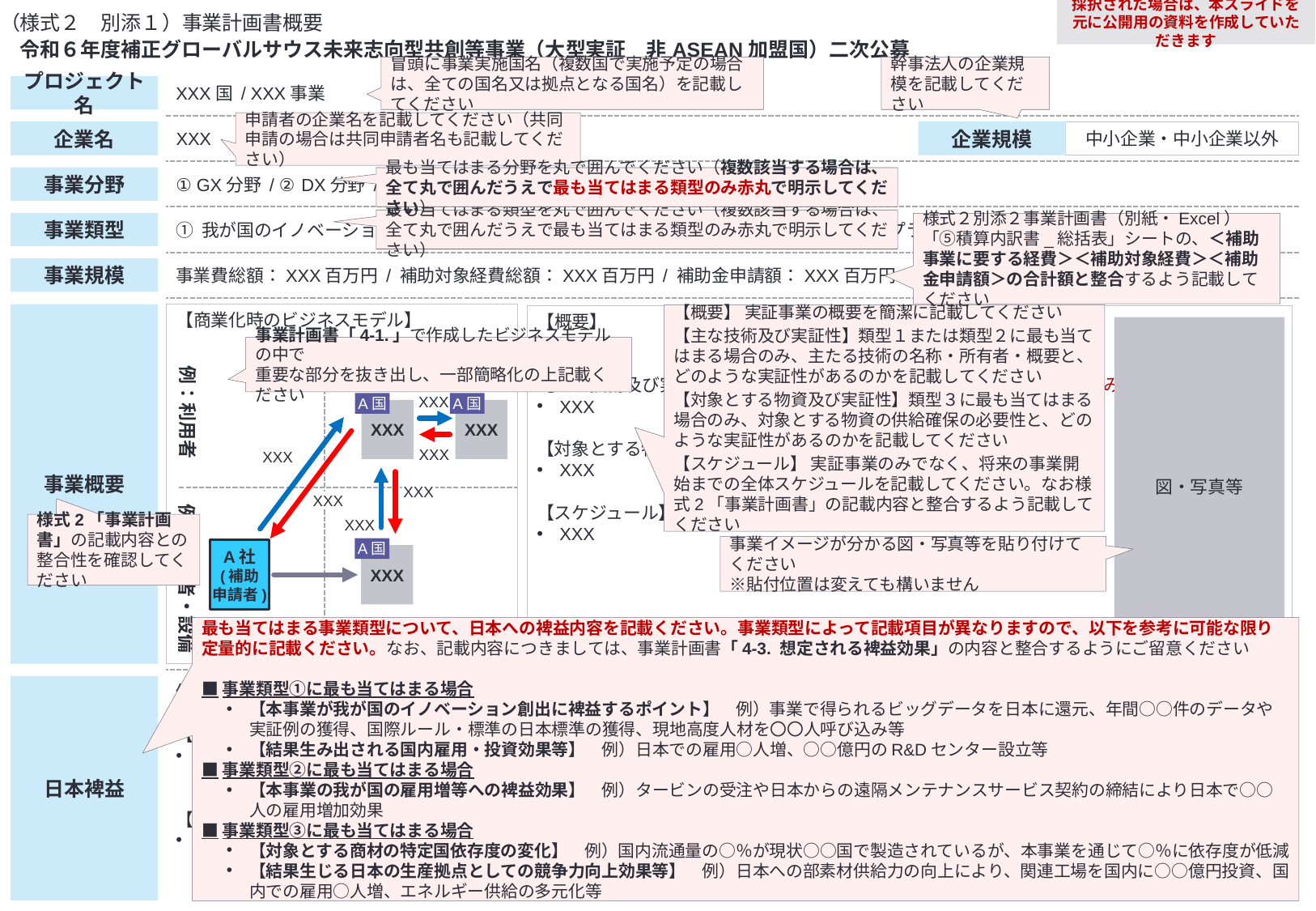

採択された場合は、本スライドを元に公開用の資料を作成していただきます
（様式２　別添１）事業計画書概要
　令和６年度補正グローバルサウス未来志向型共創等事業（大型実証　非ASEAN加盟国）二次公募

冒頭に事業実施国名（複数国で実施予定の場合は、全ての国名又は拠点となる国名）を記載してください
幹事法人の企業規模を記載してください
プロジェクト名
XXX国 / XXX事業
申請者の企業名を記載してください（共同申請の場合は共同申請者名も記載してください）
企業名
XXX
企業規模
中小企業・中小企業以外
事業分野
① GX分野 / ② DX分野 / ③経済安保分野
最も当てはまる分野を丸で囲んでください（複数該当する場合は、全て丸で囲んだうえで最も当てはまる類型のみ赤丸で明示してください）
最も当てはまる類型を丸で囲んでください（複数該当する場合は、全て丸で囲んだうえで最も当てはまる類型のみ赤丸で明示してください）
事業類型
① 我が国のイノベーション創出につながる共創型 / ② 日本の高度技術海外展開型 / ③ サプライチェーン強靱化型
様式２別添２事業計画書（別紙・Excel）「⑤積算内訳書_総括表」シートの、＜補助事業に要する経費＞＜補助対象経費＞＜補助金申請額＞の合計額と整合するよう記載してください
事業規模
事業費総額：XXX百万円 / 補助対象経費総額：XXX百万円 / 補助金申請額：XXX百万円
【商業化時のビジネスモデル】
事業概要
【概要】 実証事業の概要を簡潔に記載してください
【主な技術及び実証性】類型１または類型２に最も当てはまる場合のみ、主たる技術の名称・所有者・概要と、どのような実証性があるのかを記載してください
【対象とする物資及び実証性】類型３に最も当てはまる場合のみ、対象とする物資の供給確保の必要性と、どのような実証性があるのかを記載してください
【スケジュール】 実証事業のみでなく、将来の事業開始までの全体スケジュールを記載してください。なお様式2「事業計画書」の記載内容と整合するよう記載してください
【概要】
XXX

【主な技術及び実証性】 ※類型１または類型２に最も当てはまる場合のみ記載
XXX

【対象とする物資及び実証性】 ※類型３に最も当てはまる場合のみ記載
XXX

【スケジュール】
XXX
図・写真等
事業計画書「4-1.」で作成したビジネスモデルの中で
重要な部分を抜き出し、一部簡略化の上記載ください
例：利用者
XXX
XXX
XXX
XXX
XXX
XXX
XXX
例：提供者・設備
XXX
A社
(補助
申請者)
XXX
A国
A国
様式2「事業計画書」の記載内容との整合性を確認してください
事業イメージが分かる図・写真等を貼り付けてください
※貼付位置は変えても構いません
A国
最も当てはまる事業類型について、日本への裨益内容を記載ください。事業類型によって記載項目が異なりますので、以下を参考に可能な限り定量的に記載ください。なお、記載内容につきましては、事業計画書「4-3. 想定される裨益効果」の内容と整合するようにご留意ください
■事業類型①に最も当てはまる場合
【本事業が我が国のイノベーション創出に裨益するポイント】　例）事業で得られるビッグデータを日本に還元、年間○○件のデータや実証例の獲得、国際ルール・標準の日本標準の獲得、現地高度人材を〇〇人呼び込み等
【結果生み出される国内雇用・投資効果等】　例）日本での雇用○人増、○○億円のR&Dセンター設立等
■事業類型②に最も当てはまる場合
【本事業の我が国の雇用増等への裨益効果】　例）タービンの受注や日本からの遠隔メンテナンスサービス契約の締結により日本で○○人の雇用増加効果
■事業類型③に最も当てはまる場合
【対象とする商材の特定国依存度の変化】　例）国内流通量の○％が現状○○国で製造されているが、本事業を通じて○％に依存度が低減
【結果生じる日本の生産拠点としての競争力向上効果等】　例）日本への部素材供給力の向上により、関連工場を国内に○○億円投資、国内での雇用○人増、エネルギー供給の多元化等
例：事業類型①に最も当てはまる場合
【本事業が我が国リバースイノベーション創出に裨益するポイント】
事業で得られるビッグデータを日本に還元、年間○○件のデータや実証例の獲得、国際ルール・標準の日本標準の獲得、現地高度人材〇〇人呼び込み等

【結果生み出される国内雇用・投資効果等】
日本での雇用○人増、○○億円のR&Dセンター設立等
日本裨益